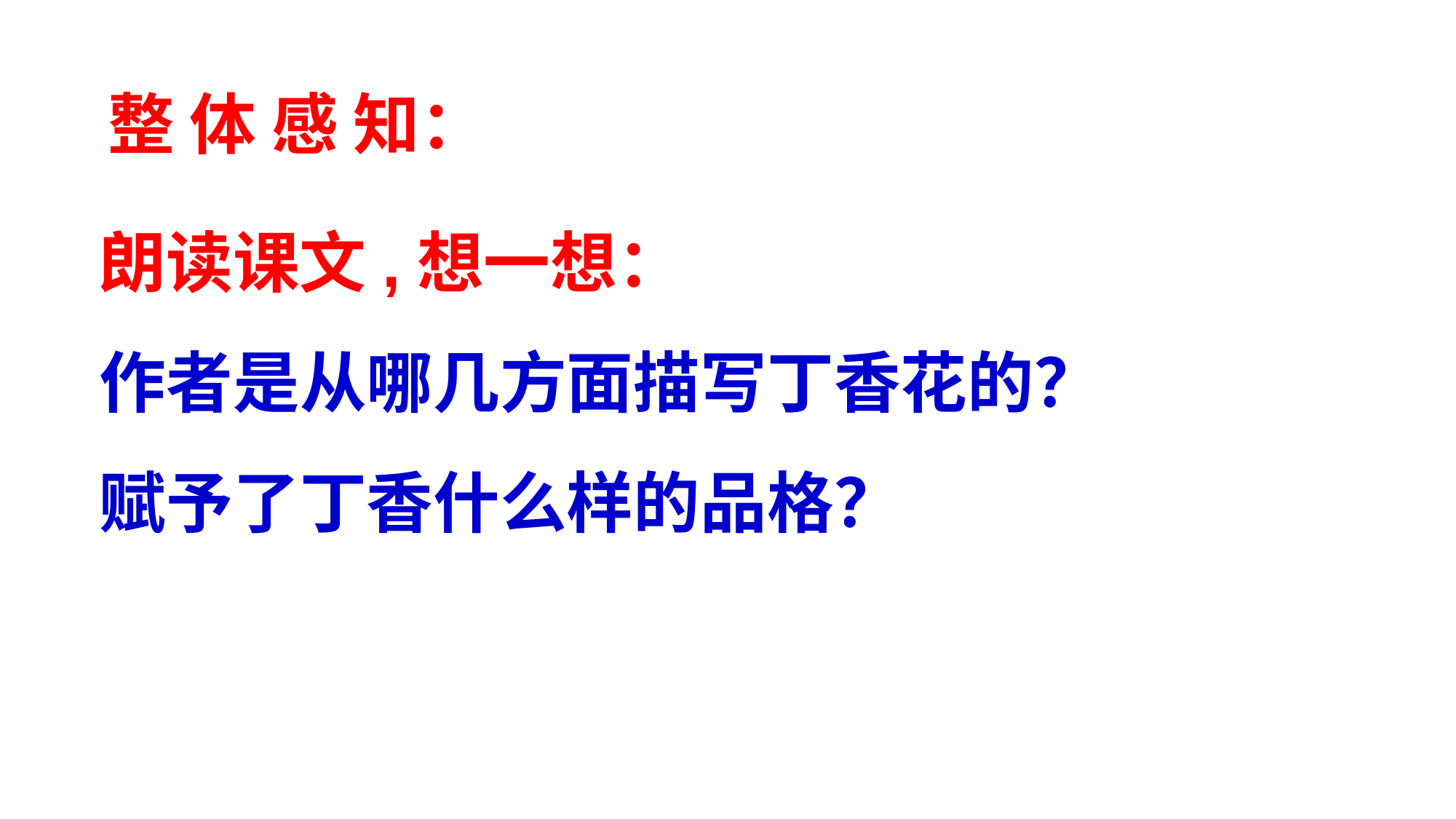

整 体 感 知：
# 朗读课文,想一想： 作者是从哪几方面描写丁香花的？赋予了丁香什么样的品格？